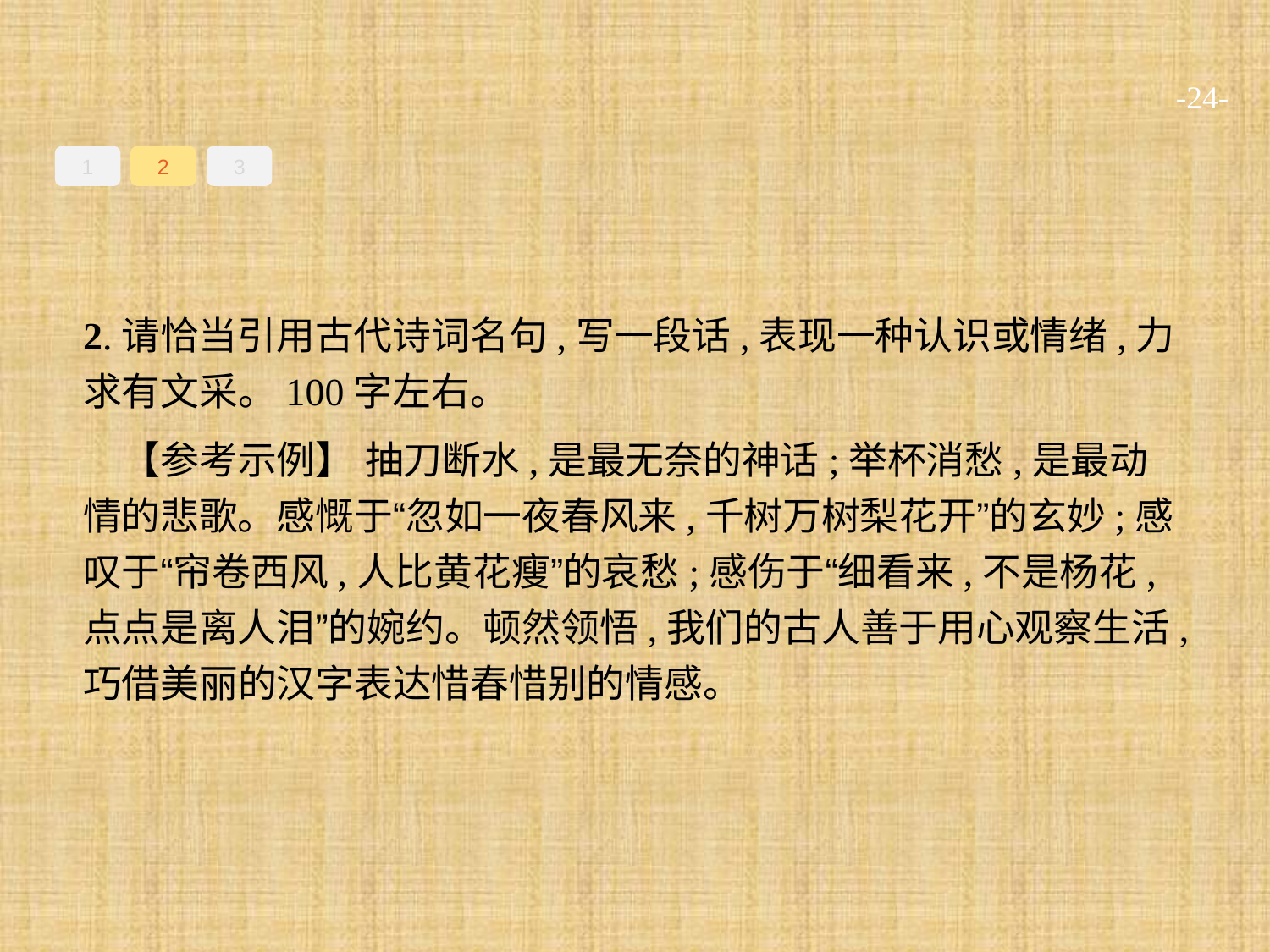

-24-
1
2
3
2.请恰当引用古代诗词名句,写一段话,表现一种认识或情绪,力求有文采。100字左右。
【参考示例】 抽刀断水,是最无奈的神话;举杯消愁,是最动情的悲歌。感慨于“忽如一夜春风来,千树万树梨花开”的玄妙;感叹于“帘卷西风,人比黄花瘦”的哀愁;感伤于“细看来,不是杨花,点点是离人泪”的婉约。顿然领悟,我们的古人善于用心观察生活,巧借美丽的汉字表达惜春惜别的情感。